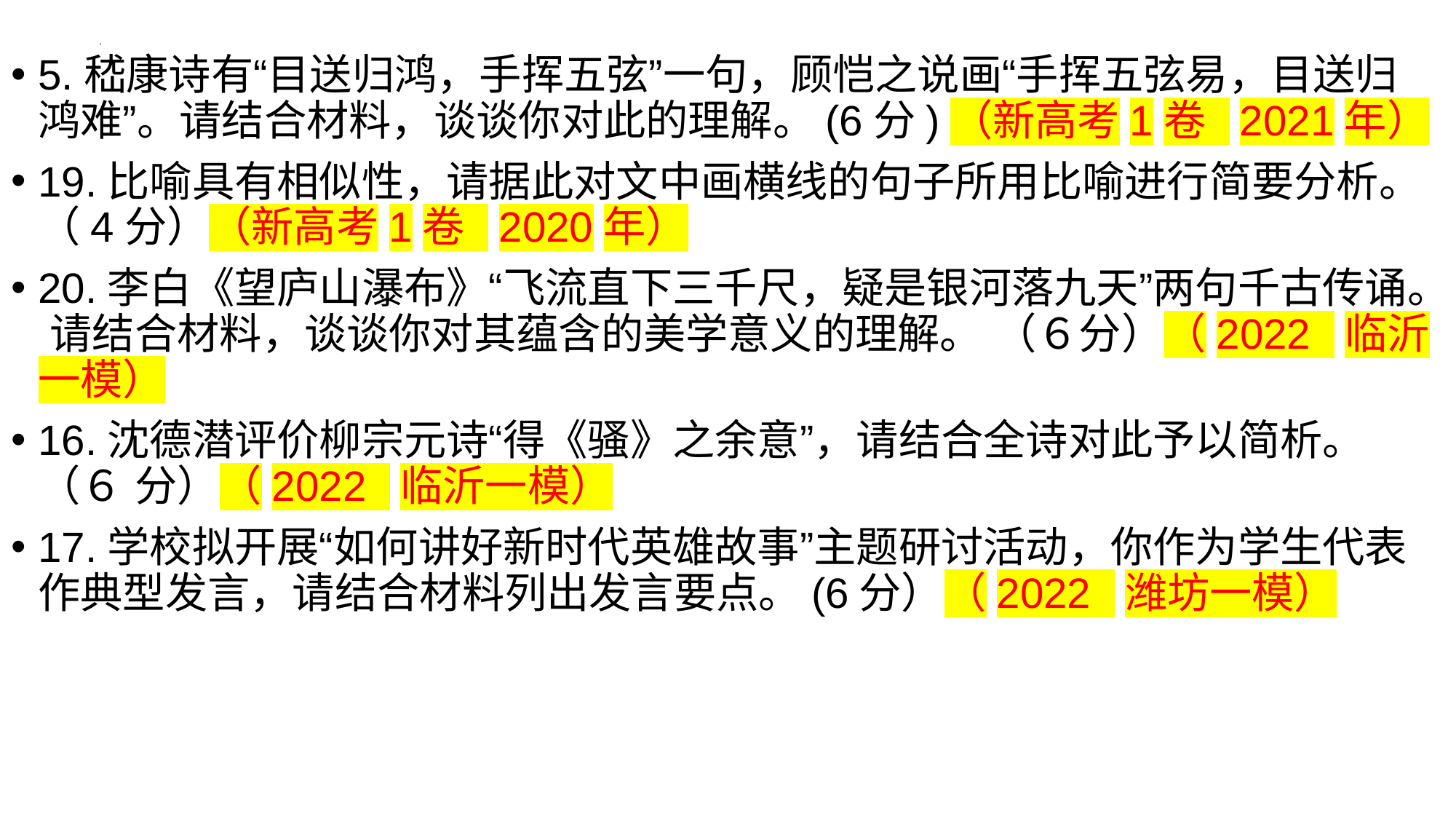

5.嵇康诗有“目送归鸿，手挥五弦”一句，顾恺之说画“手挥五弦易，目送归鸿难”。请结合材料，谈谈你对此的理解。(6分)（新高考1卷  2021年）
19.比喻具有相似性，请据此对文中画横线的句子所用比喻进行简要分析。（4分）（新高考1卷  2020年）
20.李白《望庐山瀑布》“飞流直下三千尺，疑是银河落九天”两句千古传诵。 请结合材料，谈谈你对其蕴含的美学意义的理解。 （６分）（2022  临沂一模）
16.沈德潜评价柳宗元诗“得《骚》之余意”，请结合全诗对此予以简析。 （６ 分）（2022  临沂一模）
17.学校拟开展“如何讲好新时代英雄故事”主题研讨活动，你作为学生代表作典型发言，请结合材料列出发言要点。(6分）（2022  潍坊一模）